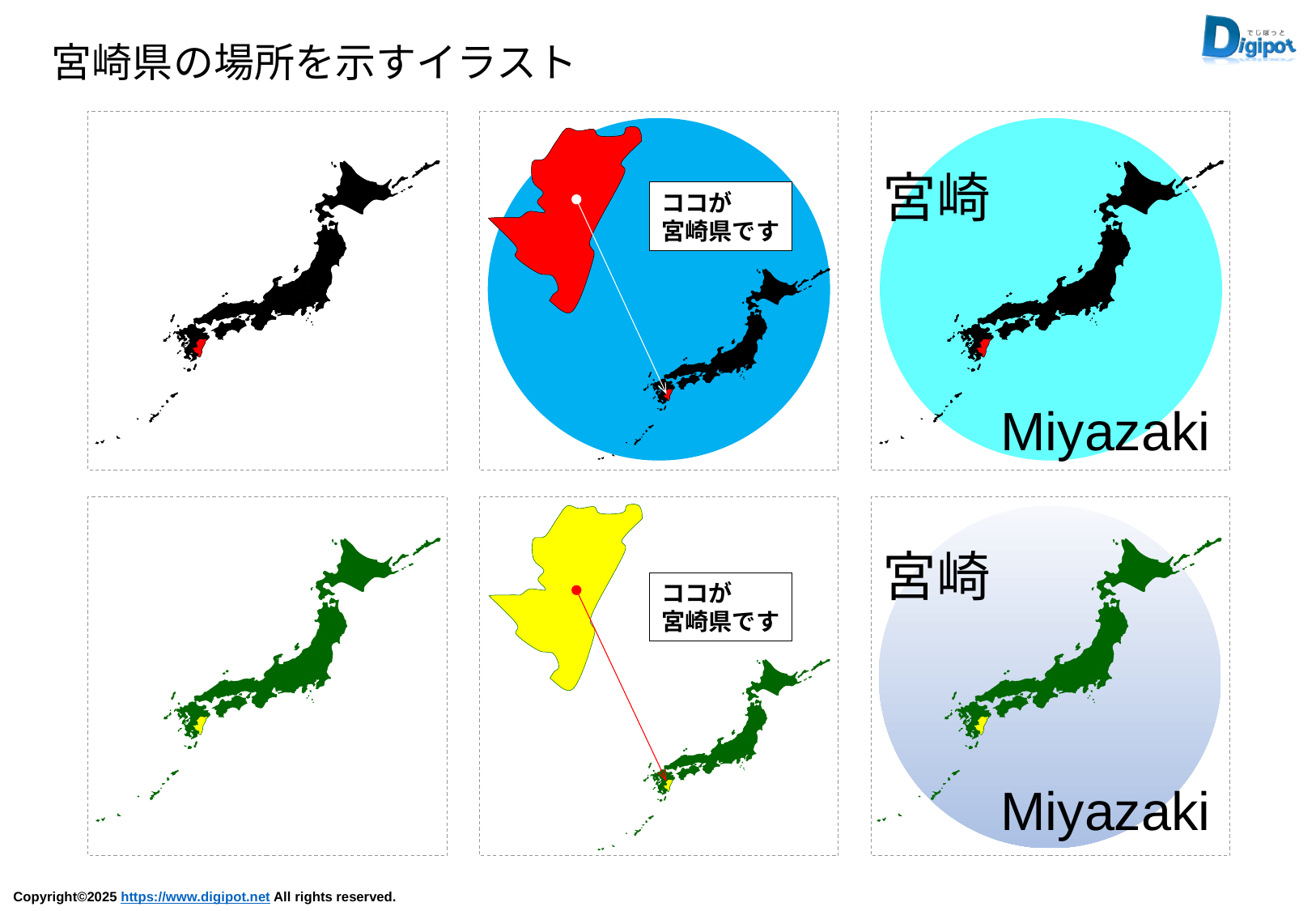

宮崎県の場所を示すイラスト

ココが
宮崎県です

宮崎

Miyazaki

ココが
宮崎県です

宮崎

Miyazaki